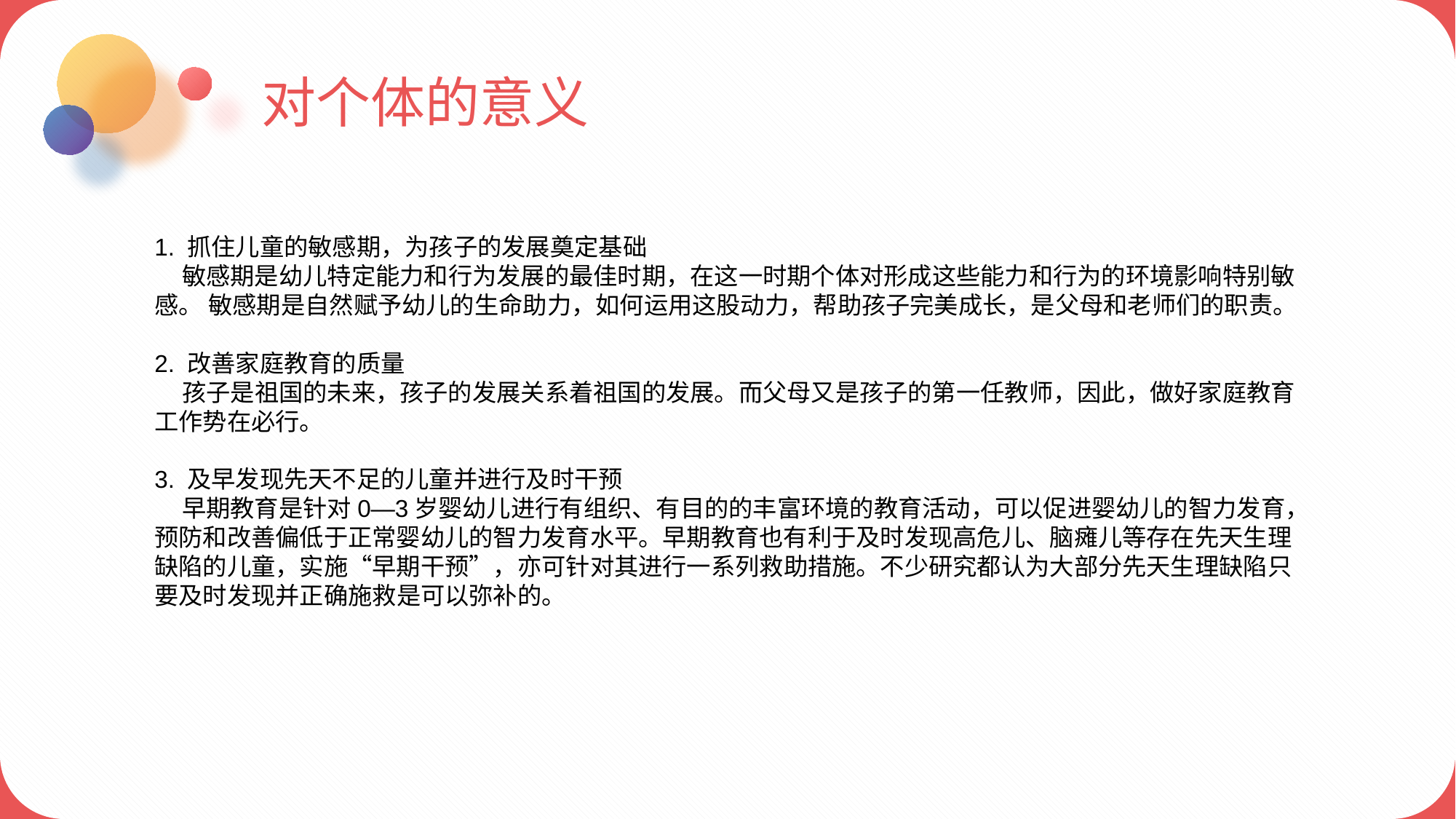

对个体的意义
1. 抓住儿童的敏感期，为孩子的发展奠定基础
    敏感期是幼儿特定能力和行为发展的最佳时期，在这一时期个体对形成这些能力和行为的环境影响特别敏感。 敏感期是自然赋予幼儿的生命助力，如何运用这股动力，帮助孩子完美成长，是父母和老师们的职责。

2. 改善家庭教育的质量
    孩子是祖国的未来，孩子的发展关系着祖国的发展。而父母又是孩子的第一任教师，因此，做好家庭教育工作势在必行。

3. 及早发现先天不足的儿童并进行及时干预
    早期教育是针对0—3岁婴幼儿进行有组织、有目的的丰富环境的教育活动，可以促进婴幼儿的智力发育，预防和改善偏低于正常婴幼儿的智力发育水平。早期教育也有利于及时发现高危儿、脑瘫儿等存在先天生理缺陷的儿童，实施“早期干预”，亦可针对其进行一系列救助措施。不少研究都认为大部分先天生理缺陷只要及时发现并正确施救是可以弥补的。